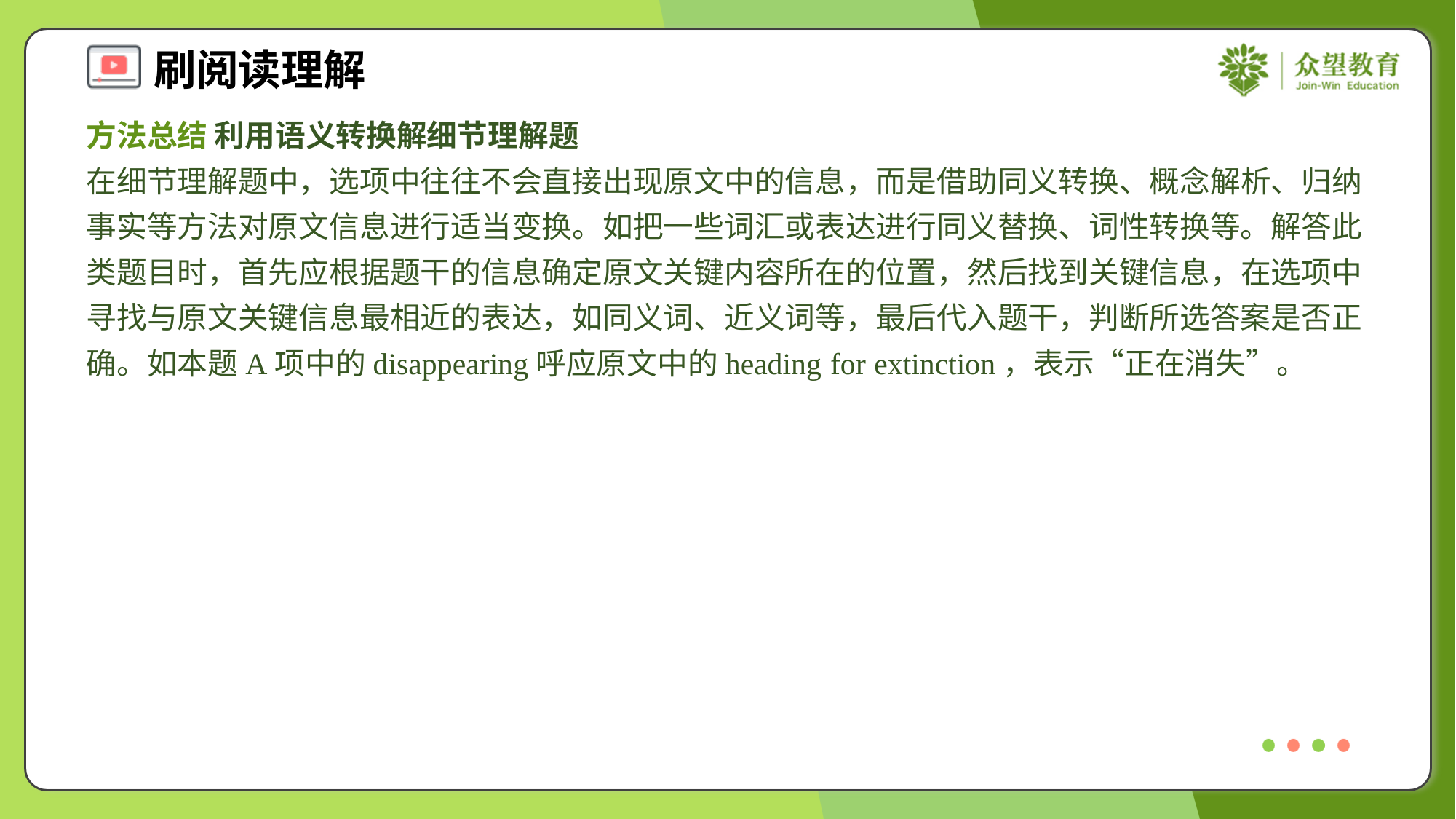

方法总结 利用语义转换解细节理解题
在细节理解题中，选项中往往不会直接出现原文中的信息，而是借助同义转换、概念解析、归纳事实等方法对原文信息进行适当变换。如把一些词汇或表达进行同义替换、词性转换等。解答此类题目时，首先应根据题干的信息确定原文关键内容所在的位置，然后找到关键信息，在选项中寻找与原文关键信息最相近的表达，如同义词、近义词等，最后代入题干，判断所选答案是否正确。如本题A项中的disappearing呼应原文中的heading for extinction，表示“正在消失”。